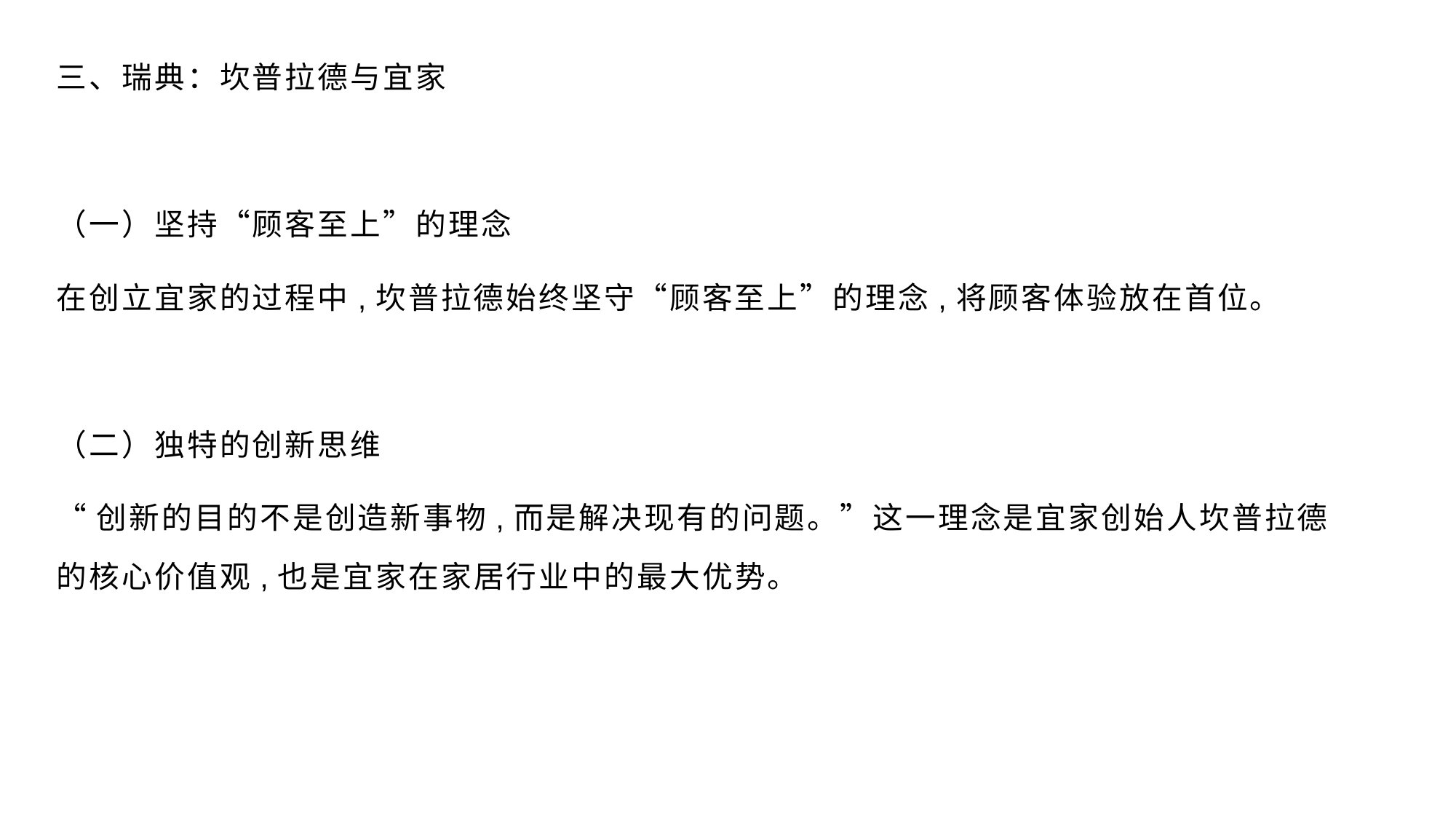

三、瑞典：坎普拉德与宜家

（一）坚持“顾客至上”的理念
在创立宜家的过程中,坎普拉德始终坚守“顾客至上”的理念,将顾客体验放在首位。

（二）独特的创新思维
“创新的目的不是创造新事物,而是解决现有的问题。”这一理念是宜家创始人坎普拉德的核心价值观,也是宜家在家居行业中的最大优势。